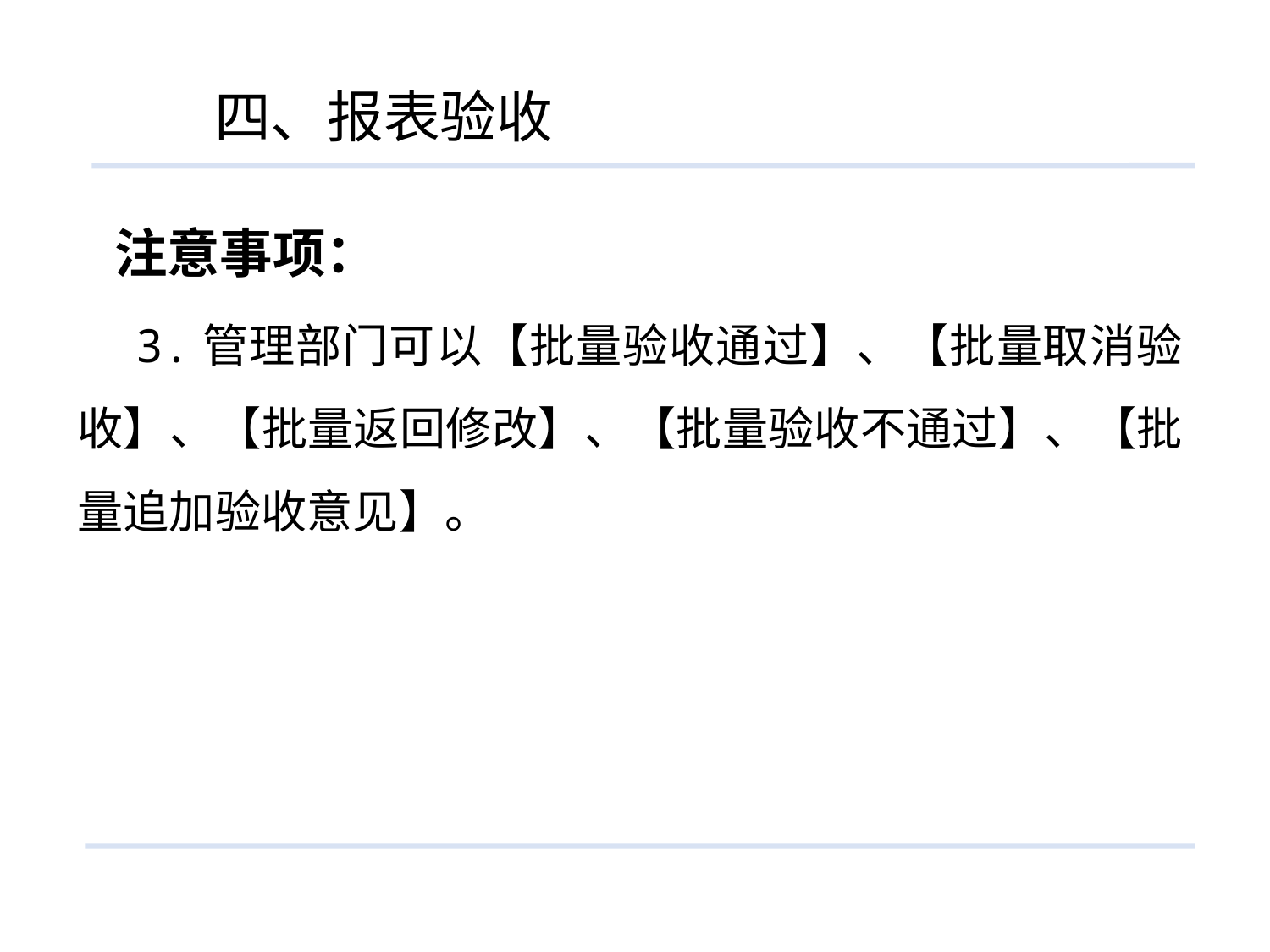

四、报表验收

  注意事项：
    3.管理部门可以【批量验收通过】、【批量取消验收】、【批量返回修改】、【批量验收不通过】、【批量追加验收意见】。